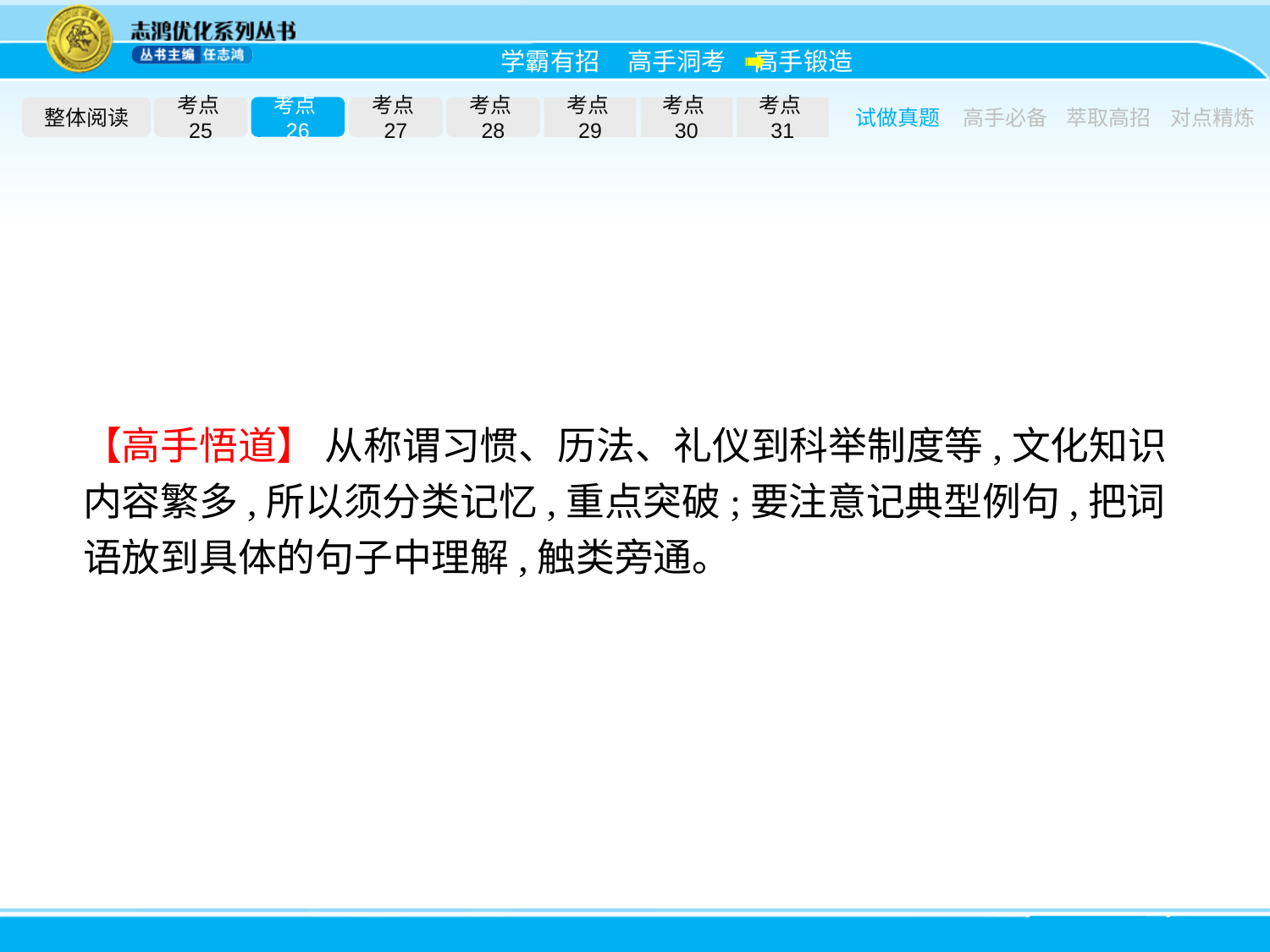

整体阅读
考点25
考点26
考点27
考点28
考点29
考点30
考点31
试做真题
高手必备
萃取高招
对点精炼
【高手悟道】 从称谓习惯、历法、礼仪到科举制度等,文化知识内容繁多,所以须分类记忆,重点突破;要注意记典型例句,把词语放到具体的句子中理解,触类旁通。